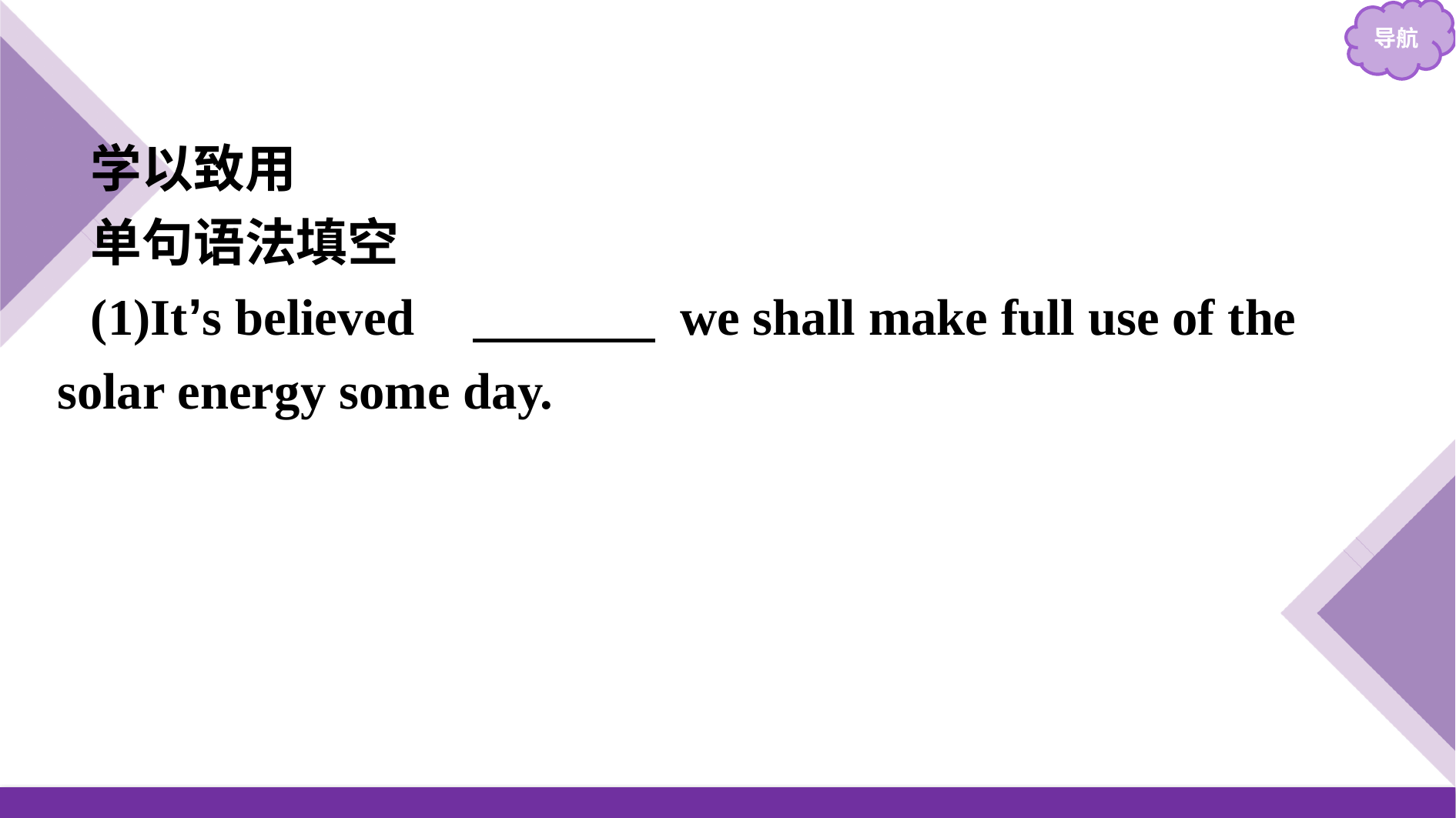

学以致用
单句语法填空
(1)It’s believed 　that　 we shall make full use of the solar energy some day.